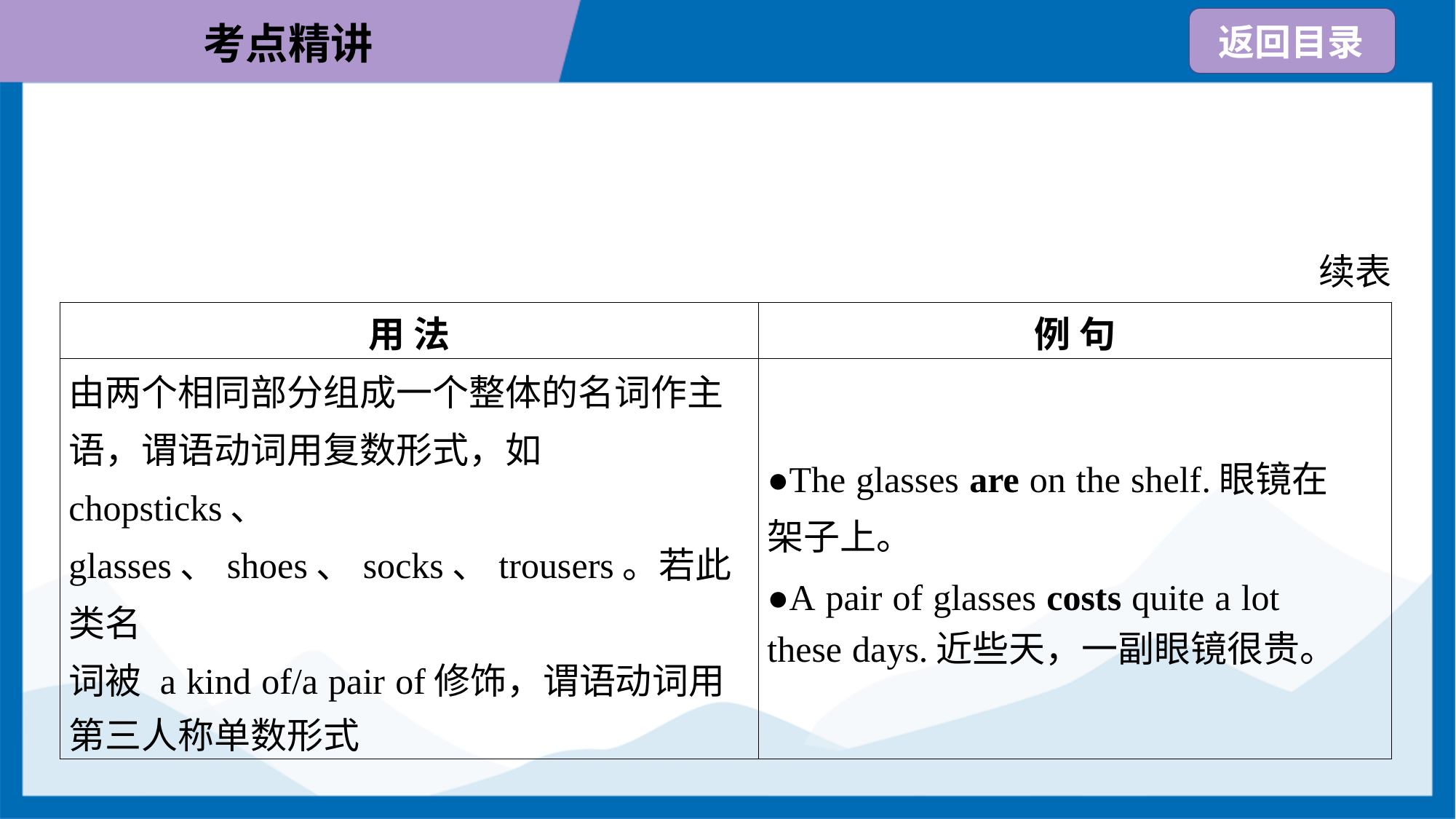

续表
| 用 法 | 例 句 |
| --- | --- |
| 由两个相同部分组成一个整体的名词作主 语，谓语动词用复数形式，如chopsticks、 glasses、shoes、socks、trousers。若此类名 词被 a kind of/a pair of修饰，谓语动词用 第三人称单数形式 | ●The glasses are on the shelf.眼镜在 架子上。 ●A pair of glasses costs quite a lot these days.近些天，一副眼镜很贵。 |